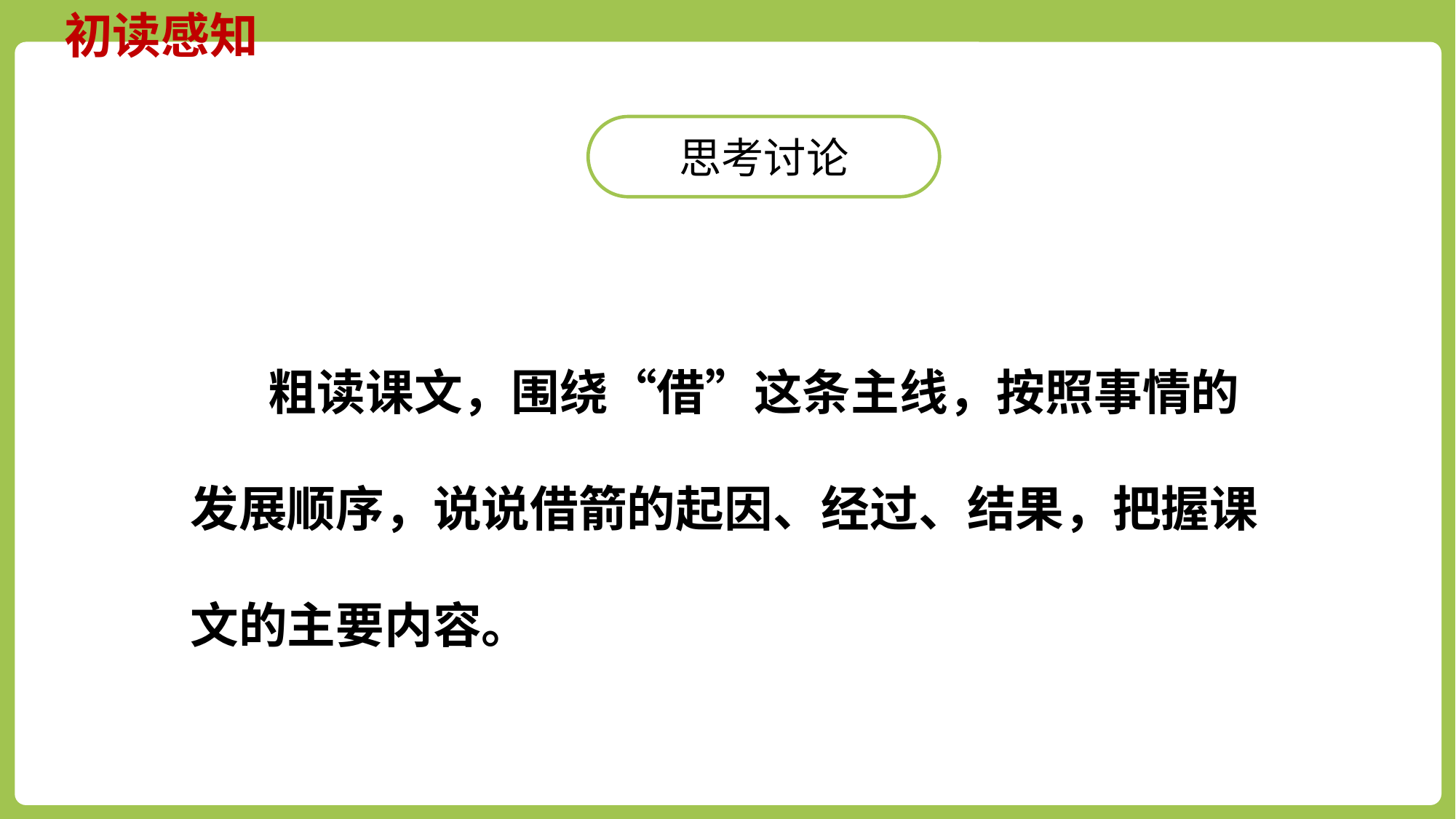

初读感知
思考讨论
      粗读课文，围绕“借”这条主线，按照事情的发展顺序，说说借箭的起因、经过、结果，把握课文的主要内容。